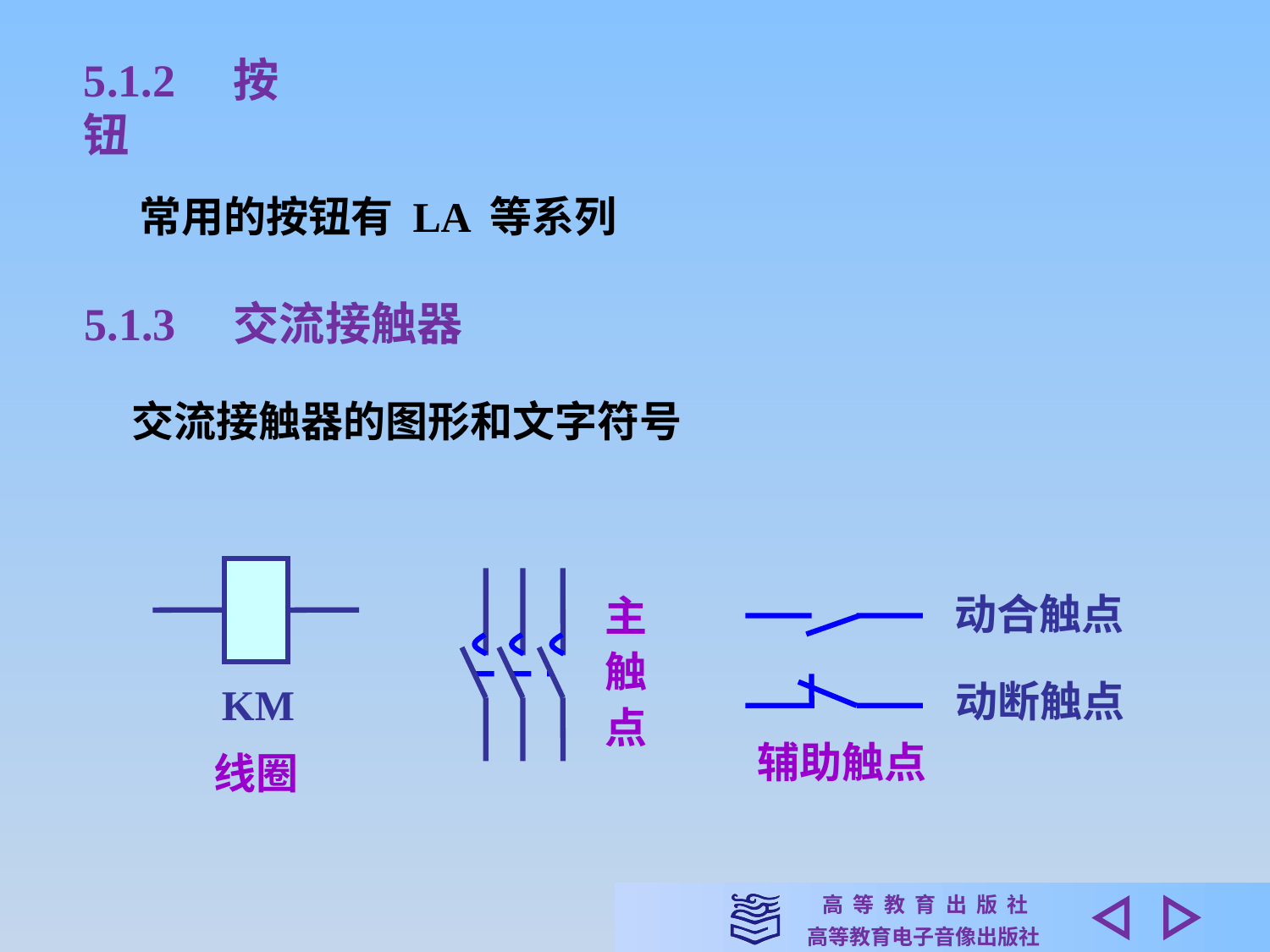

5.1.2　按钮
常用的按钮有 LA 等系列
5.1.3　交流接触器
交流接触器的图形和文字符号

主
触
点
动合触点

动断触点
KM

辅助触点
线圈